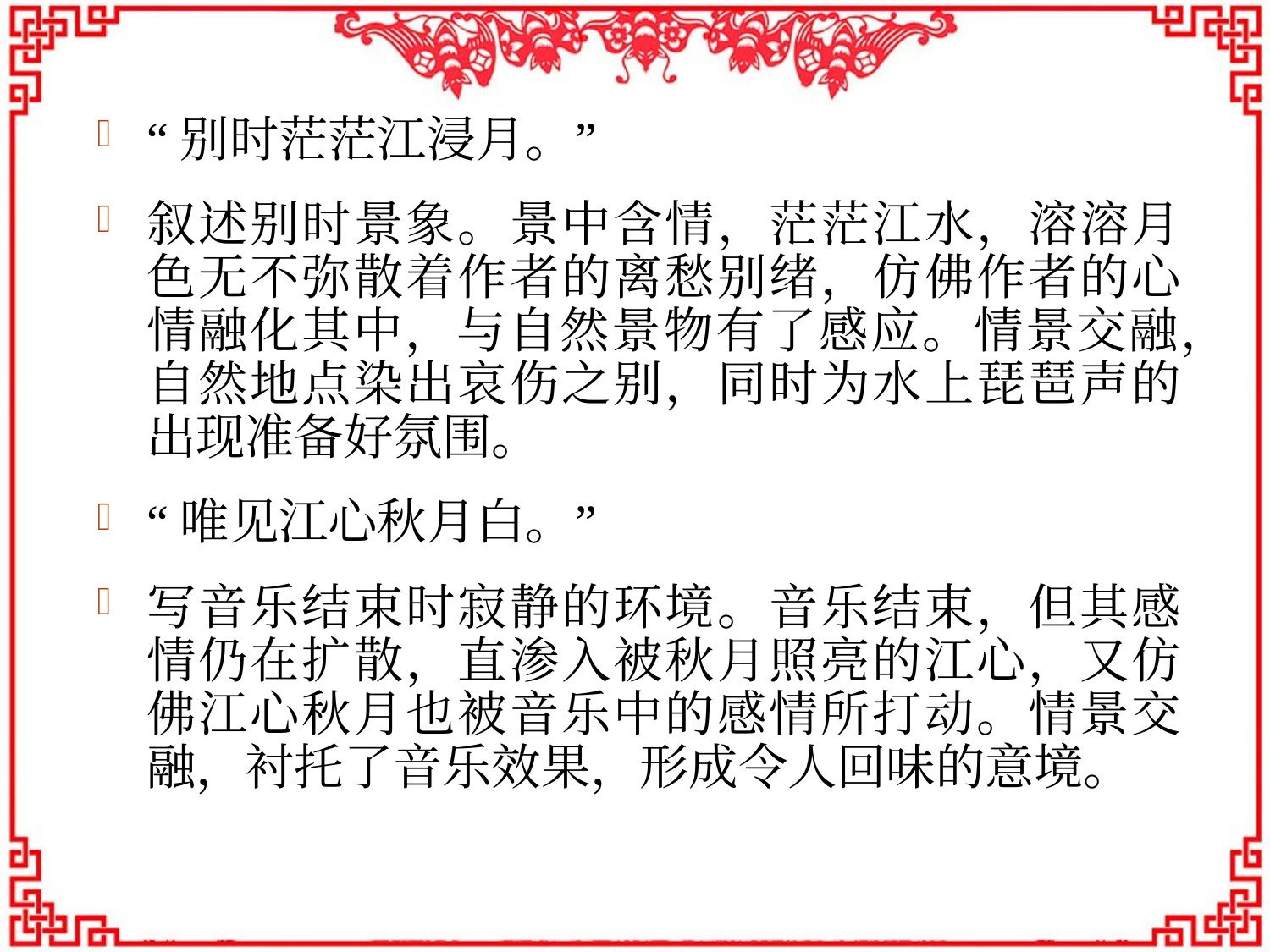

“别时茫茫江浸月。”
叙述别时景象。景中含情，茫茫江水，溶溶月色无不弥散着作者的离愁别绪，仿佛作者的心情融化其中，与自然景物有了感应。情景交融，自然地点染出哀伤之别，同时为水上琵琶声的出现准备好氛围。
“唯见江心秋月白。”
写音乐结束时寂静的环境。音乐结束，但其感情仍在扩散，直渗入被秋月照亮的江心，又仿佛江心秋月也被音乐中的感情所打动。情景交融，衬托了音乐效果，形成令人回味的意境。